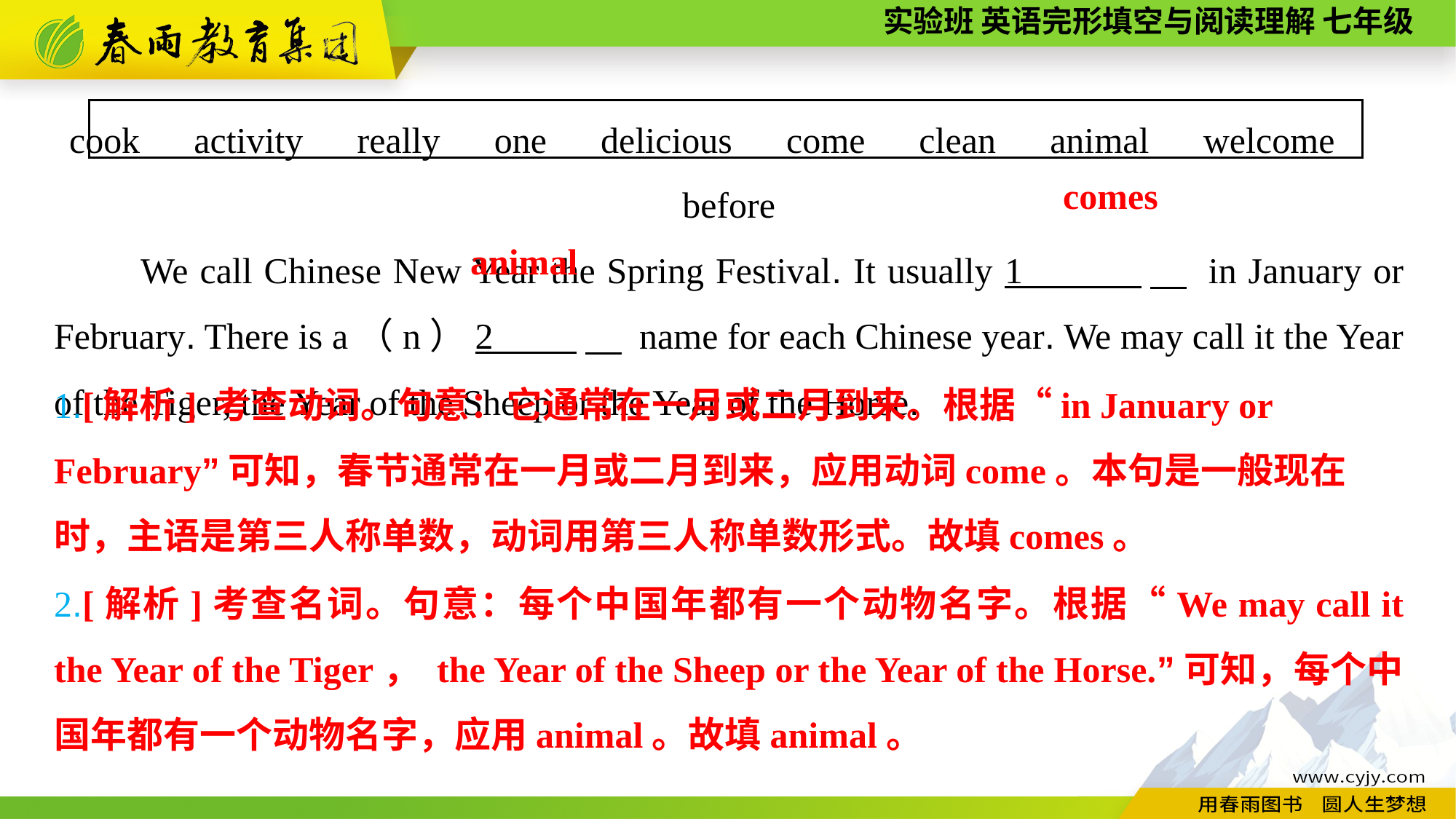

cook　activity　really　one　delicious　come　clean　animal　welcome　before
　　We call Chinese New Year the Spring Festival. It usually 1          　 in January or February. There is a（n）2         　 name for each Chinese year. We may call it the Year of the Tiger, the Year of the Sheep or the Year of the Horse.

comes
animal
1.[解析] 考查动词。句意：它通常在一月或二月到来。根据“in January or February”可知，春节通常在一月或二月到来，应用动词come。本句是一般现在
时，主语是第三人称单数，动词用第三人称单数形式。故填comes。
2.[解析]考查名词。句意：每个中国年都有一个动物名字。根据“We may call it the Year of the Tiger， the Year of the Sheep or the Year of the Horse.”可知，每个中国年都有一个动物名字，应用animal。故填animal。